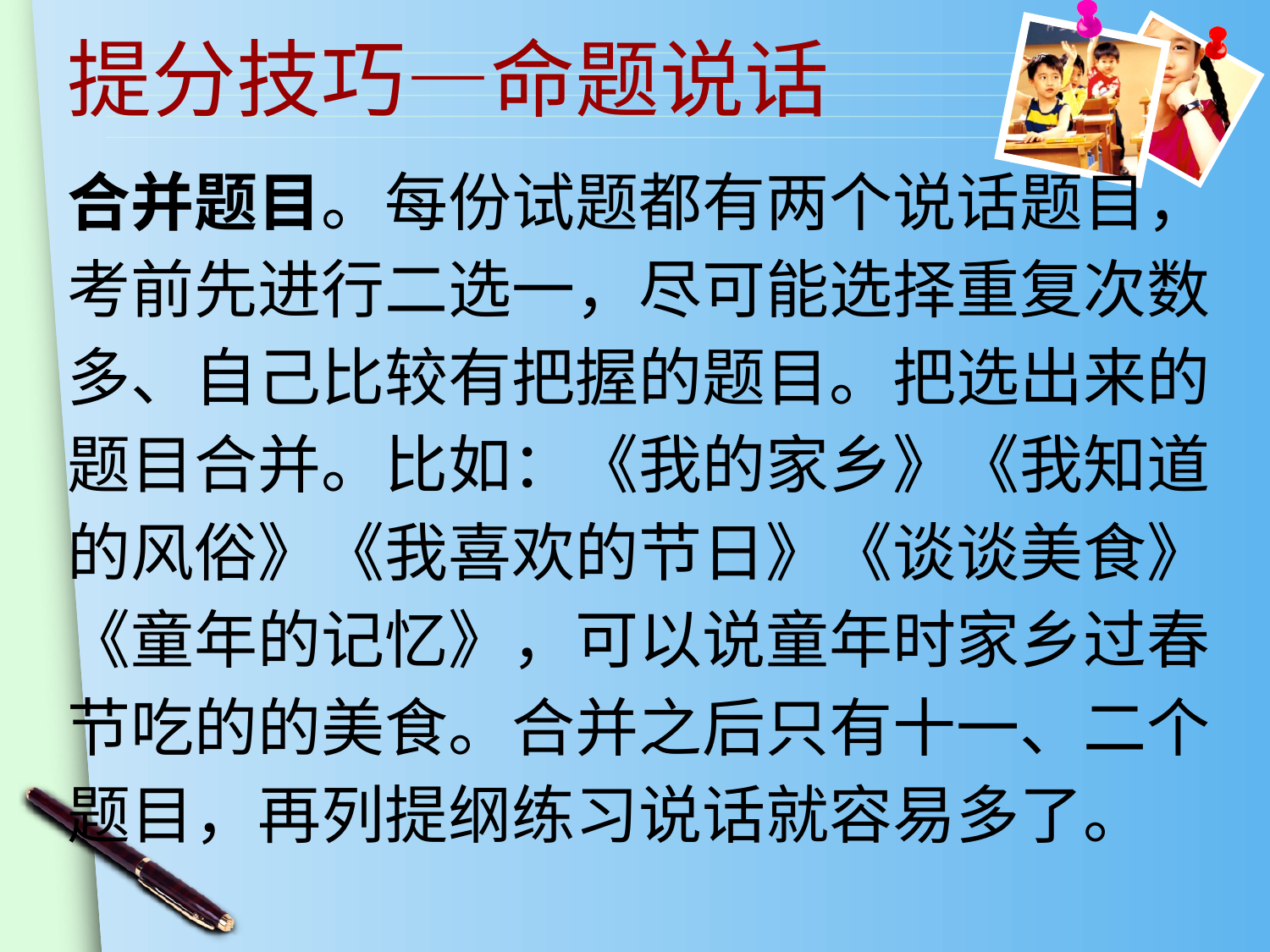

提分技巧—命题说话
合并题目。每份试题都有两个说话题目，考前先进行二选一，尽可能选择重复次数多、自己比较有把握的题目。把选出来的题目合并。比如：《我的家乡》《我知道的风俗》《我喜欢的节日》《谈谈美食》《童年的记忆》，可以说童年时家乡过春节吃的的美食。合并之后只有十一、二个题目，再列提纲练习说话就容易多了。